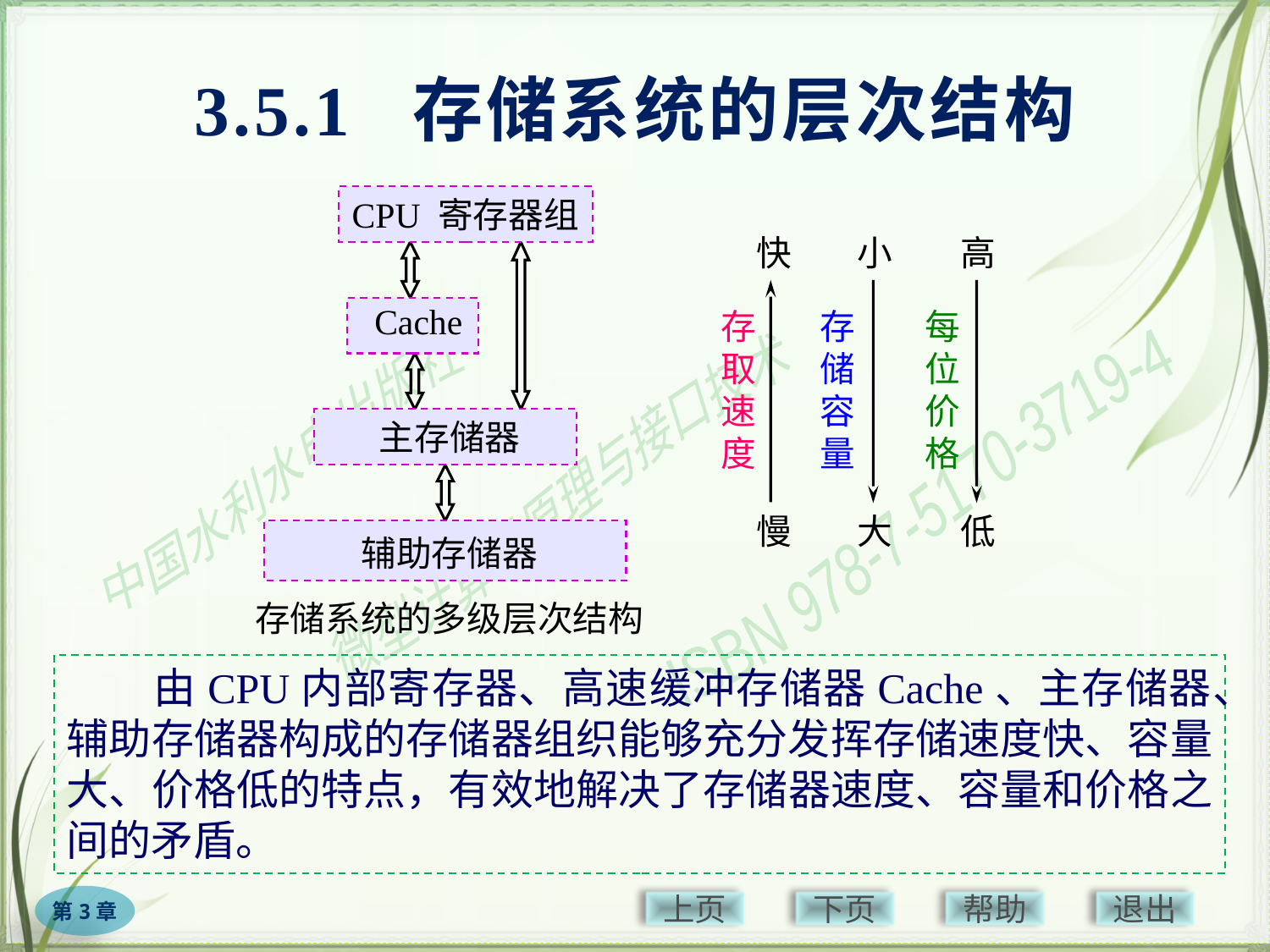

# 3.5.1  存储系统的层次结构

CPU 寄存器组

Cache

主存储器

辅助存储器
存储系统的多级层次结构
快

存取速度
慢
小

存储容量
大
高

每位价格
低
　　由CPU内部寄存器、高速缓冲存储器Cache、主存储器、辅助存储器构成的存储器组织能够充分发挥存储速度快、容量大、价格低的特点，有效地解决了存储器速度、容量和价格之间的矛盾。